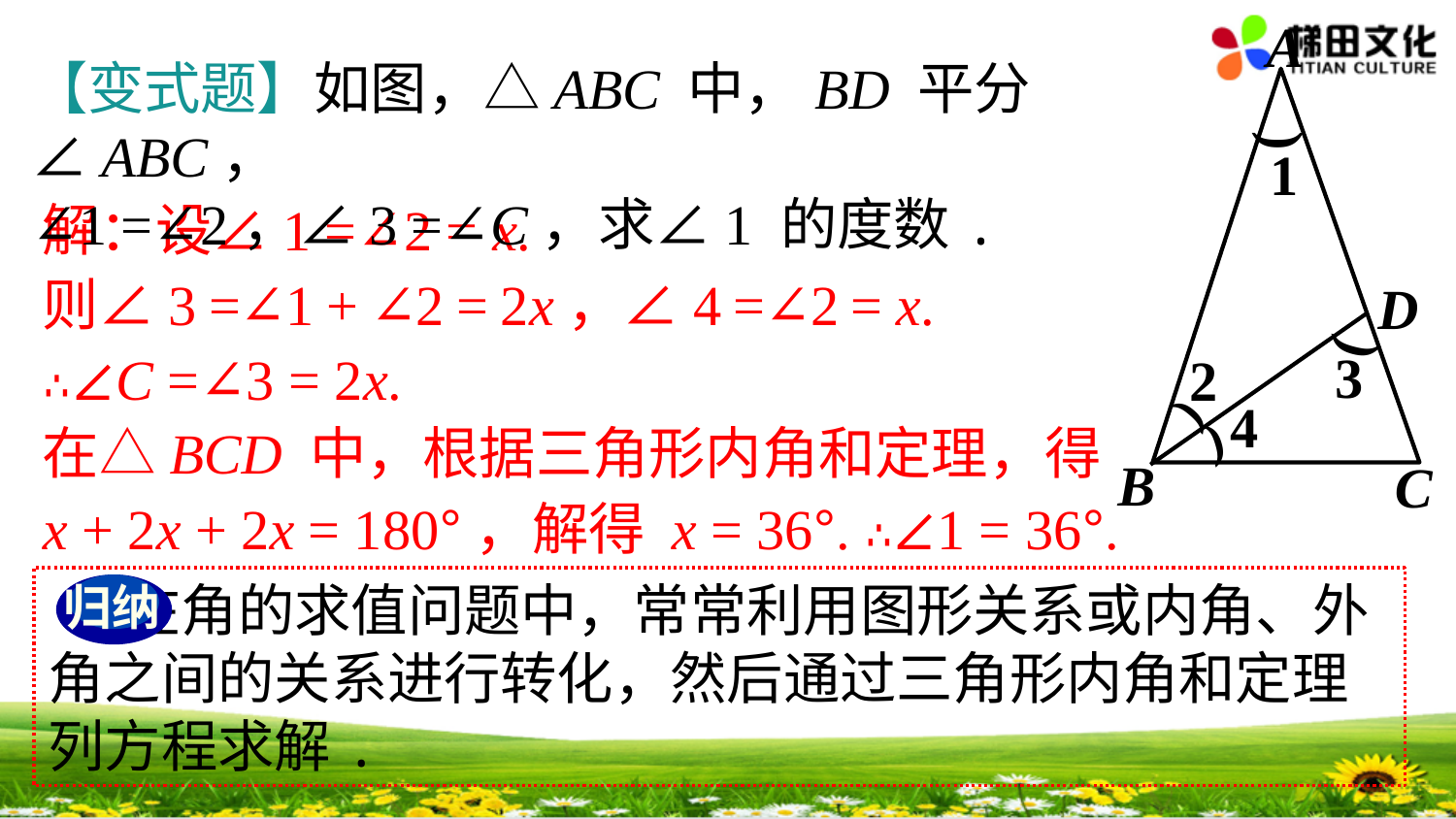

A

)
1
D
)
3
2
)
4
)
B
C
【变式题】如图，△ABC 中，BD 平分∠ABC，
∠1 =∠2，∠3 =∠C，求∠1 的度数.
解：设∠1 =∠2 = x.
则∠3 =∠1 + ∠2 = 2x，∠4 =∠2 = x.
∴∠C =∠3 = 2x.
在△BCD 中，根据三角形内角和定理，得
x + 2x + 2x = 180°，解得 x = 36°. ∴∠1 = 36°.
     在角的求值问题中，常常利用图形关系或内角、外角之间的关系进行转化，然后通过三角形内角和定理列方程求解.
归纳